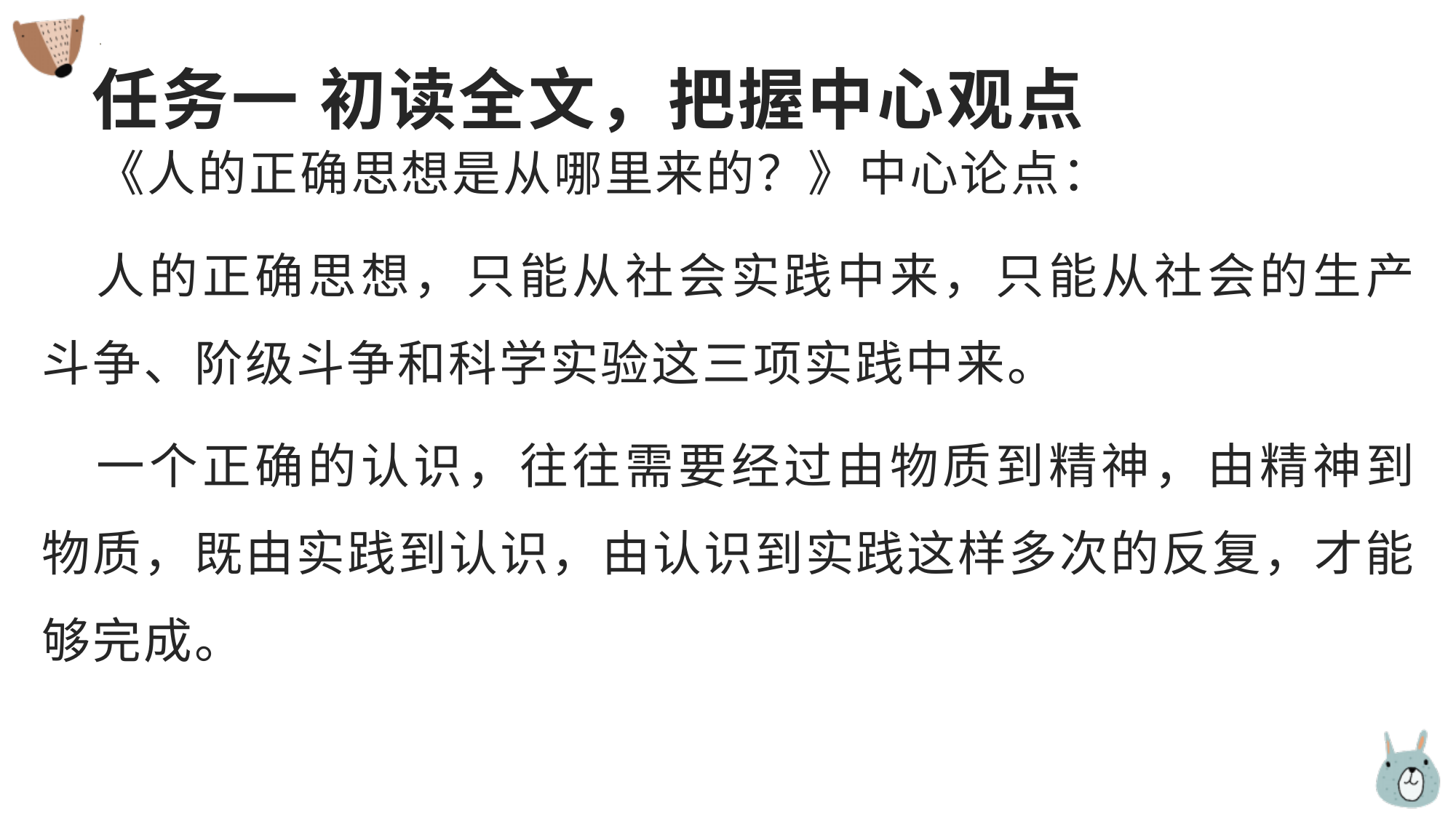

# 任务一 初读全文，把握中心观点
《人的正确思想是从哪里来的？》中心论点：
人的正确思想，只能从社会实践中来，只能从社会的生产斗争、阶级斗争和科学实验这三项实践中来。
一个正确的认识，往往需要经过由物质到精神，由精神到物质，既由实践到认识，由认识到实践这样多次的反复，才能够完成。